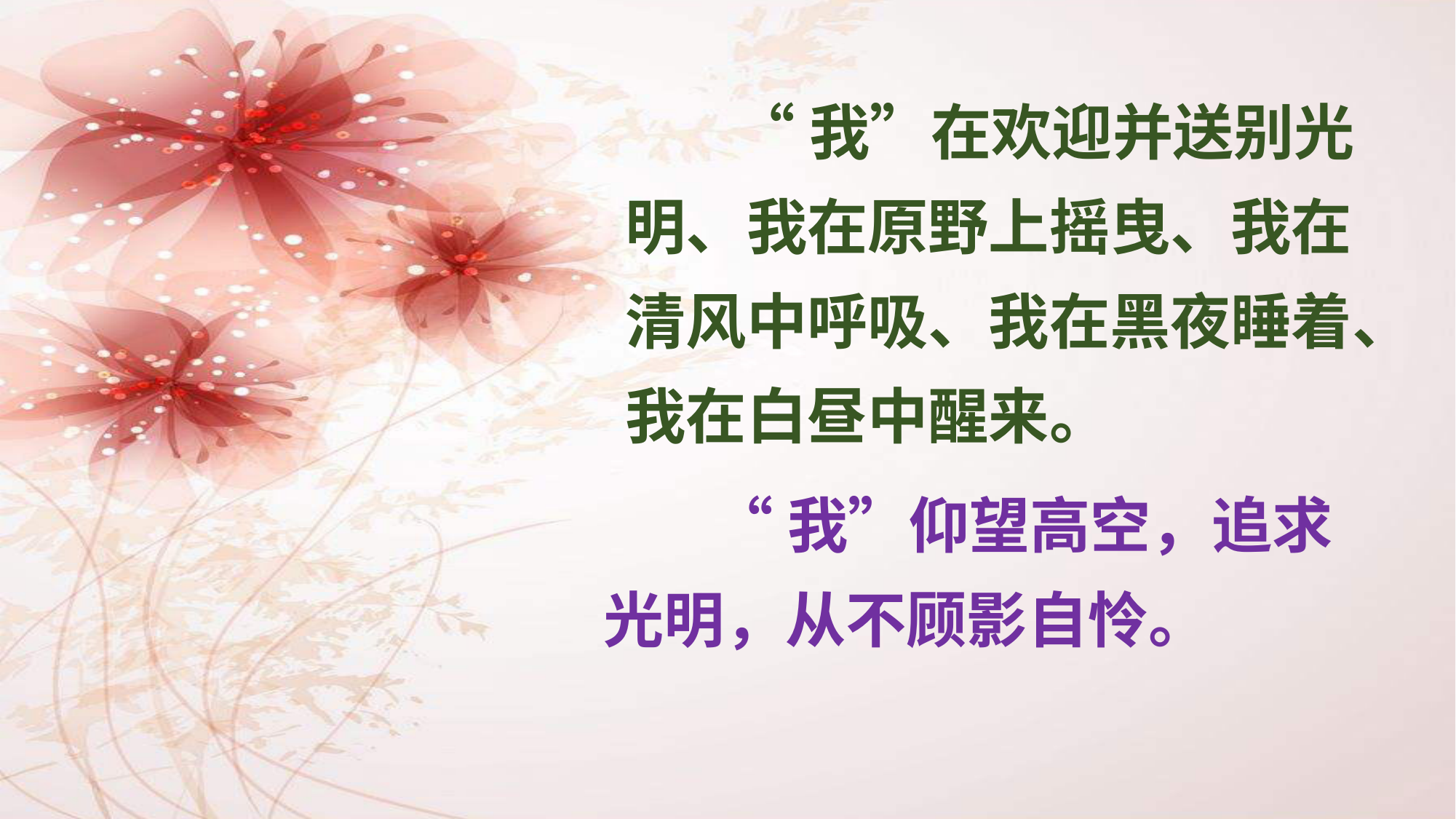

“我”在欢迎并送别光明、我在原野上摇曳、我在清风中呼吸、我在黑夜睡着、我在白昼中醒来。
	“我”仰望高空，追求光明，从不顾影自怜。